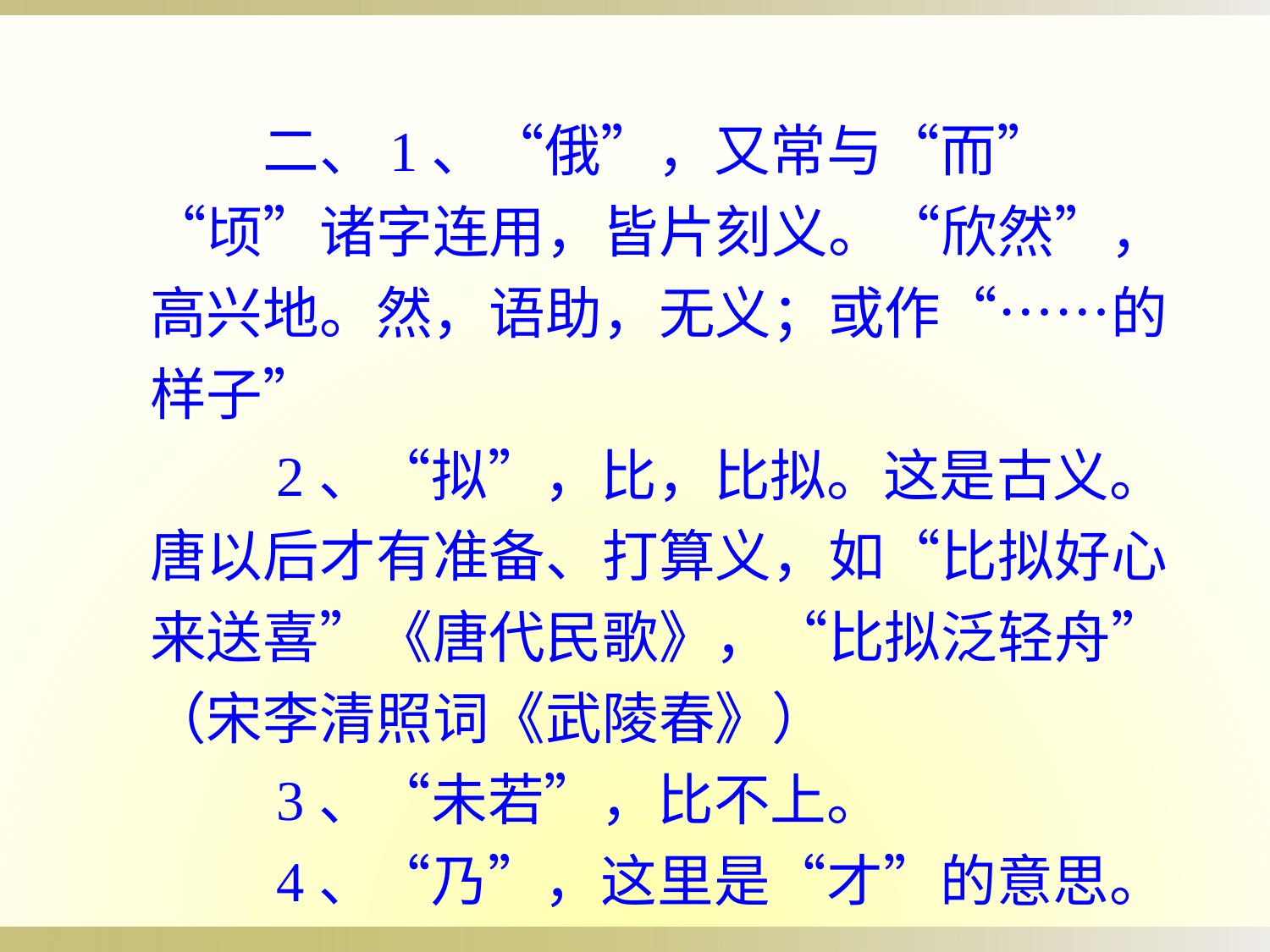

二、1、“俄”，又常与“而”“顷”诸字连用，皆片刻义。“欣然”，高兴地。然，语助，无义；或作“……的样子”
　　2、“拟”，比，比拟。这是古义。唐以后才有准备、打算义，如“比拟好心来送喜”《唐代民歌》，“比拟泛轻舟”（宋李清照词《武陵春》）
　　3、“未若”，比不上。
　　4、“乃”，这里是“才”的意思。